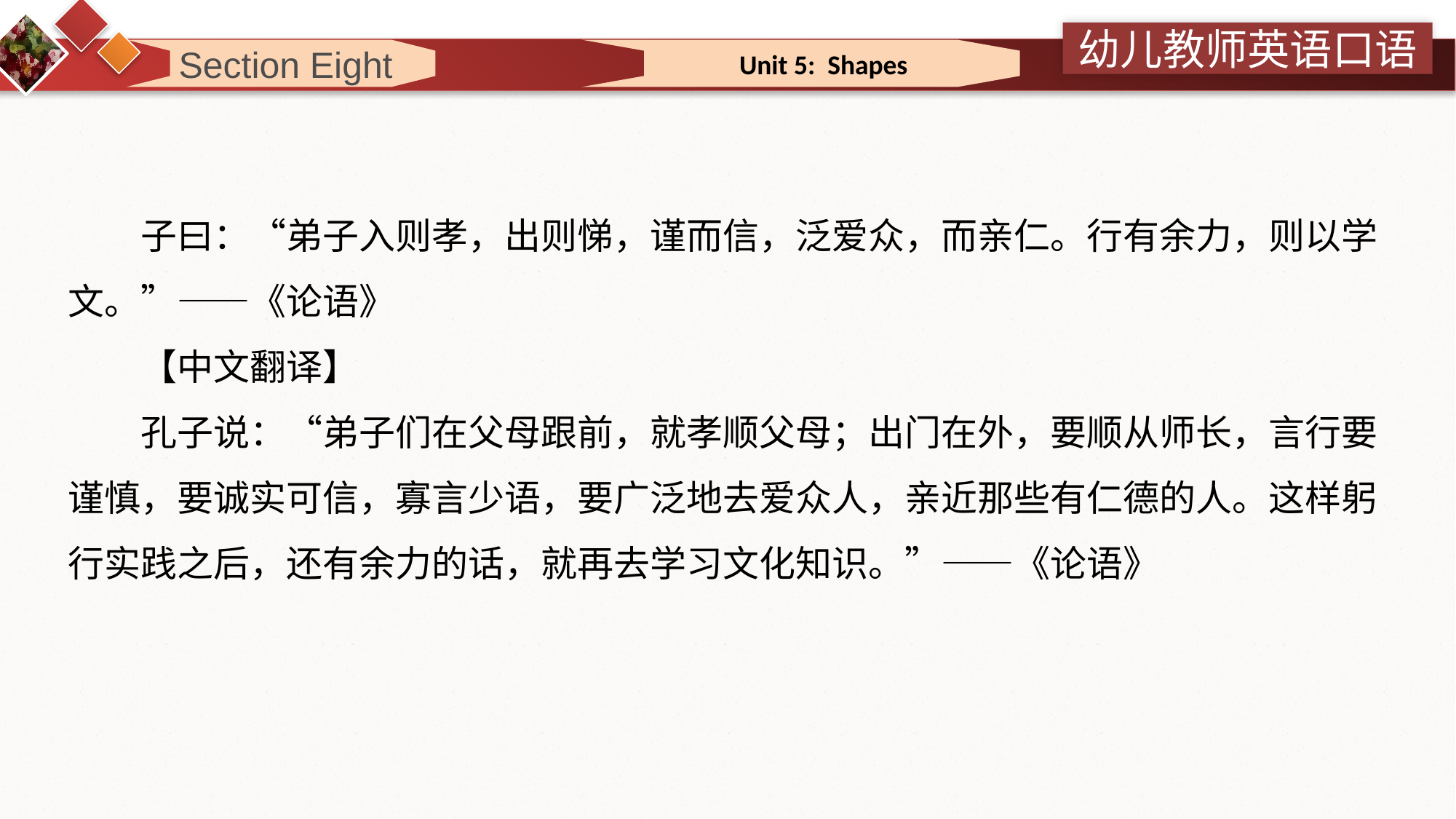

Section Eight
      Unit 5:  Shapes
子曰：“弟子入则孝，出则悌，谨而信，泛爱众，而亲仁。行有余力，则以学文。”——《论语》
【中文翻译】
孔子说：“弟子们在父母跟前，就孝顺父母；出门在外，要顺从师长，言行要谨慎，要诚实可信，寡言少语，要广泛地去爱众人，亲近那些有仁德的人。这样躬行实践之后，还有余力的话，就再去学习文化知识。”——《论语》